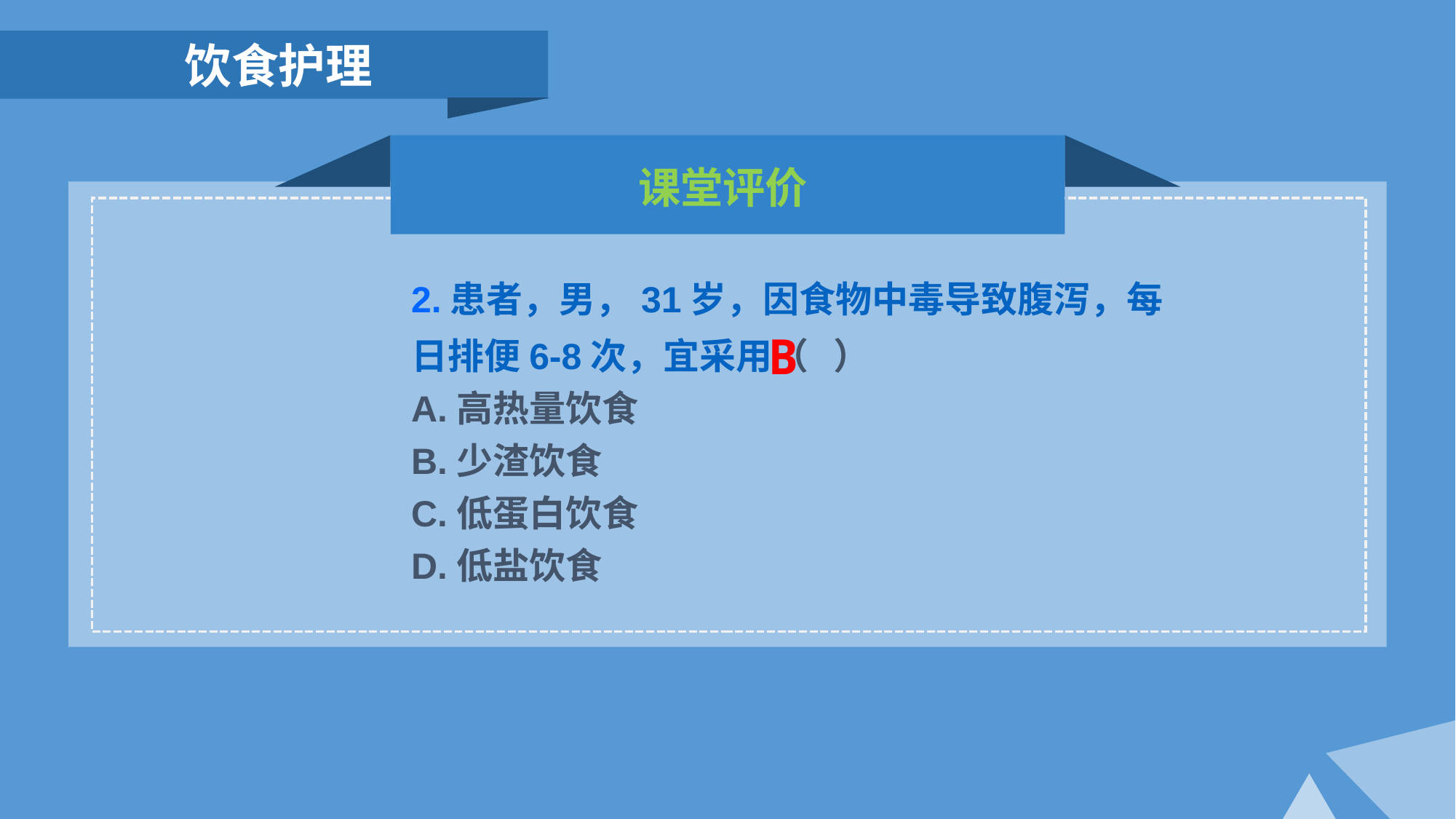

饮食护理

课堂评价

2.患者，男，31岁，因食物中毒导致腹泻，每日排便6-8次，宜采用（   ）
A.高热量饮食
B.少渣饮食
C.低蛋白饮食
D.低盐饮食
B